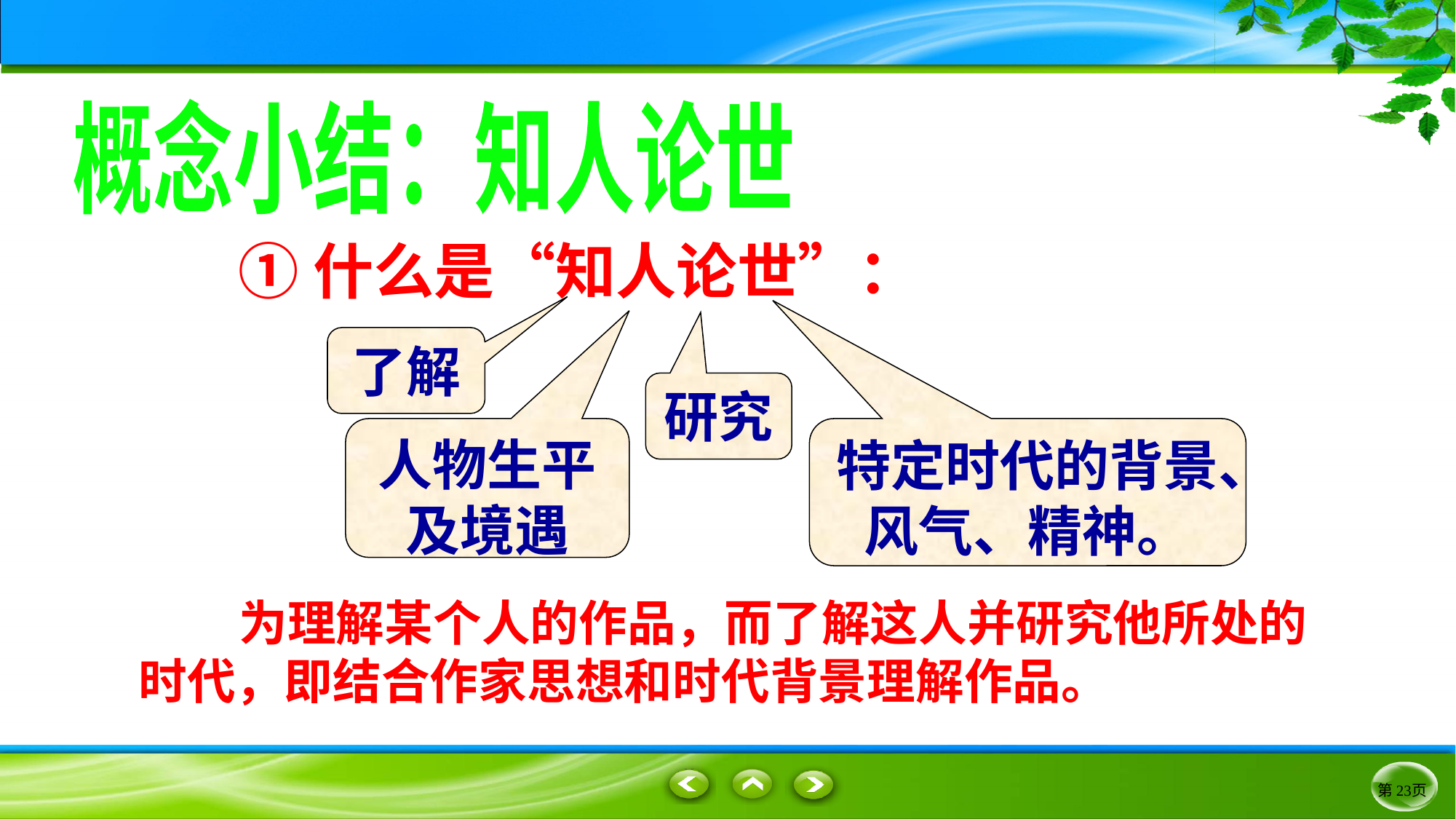

概念小结：知人论世
①什么是“知人论世”：
了解
研究
人物生平及境遇
特定时代的背景、风气、精神。
        为理解某个人的作品，而了解这人并研究他所处的时代，即结合作家思想和时代背景理解作品。